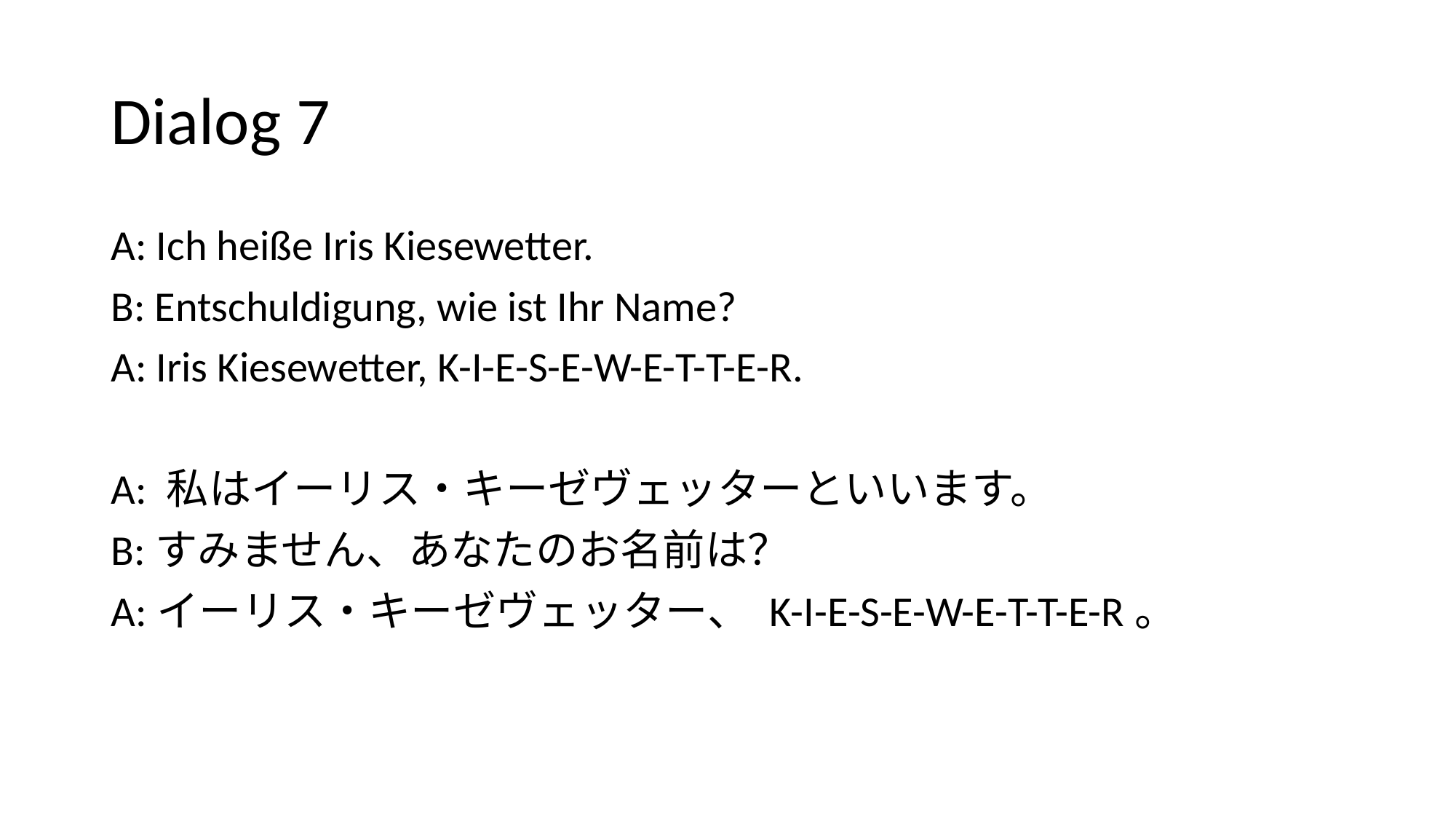

# Dialog 7
A: Ich heiße Iris Kiesewetter.
B: Entschuldigung, wie ist Ihr Name?
A: Iris Kiesewetter, K-I-E-S-E-W-E-T-T-E-R.

A: 私はイーリス・キーゼヴェッターといいます。
B:すみません、あなたのお名前は？
A:イーリス・キーゼヴェッター、 K-I-E-S-E-W-E-T-T-E-R。